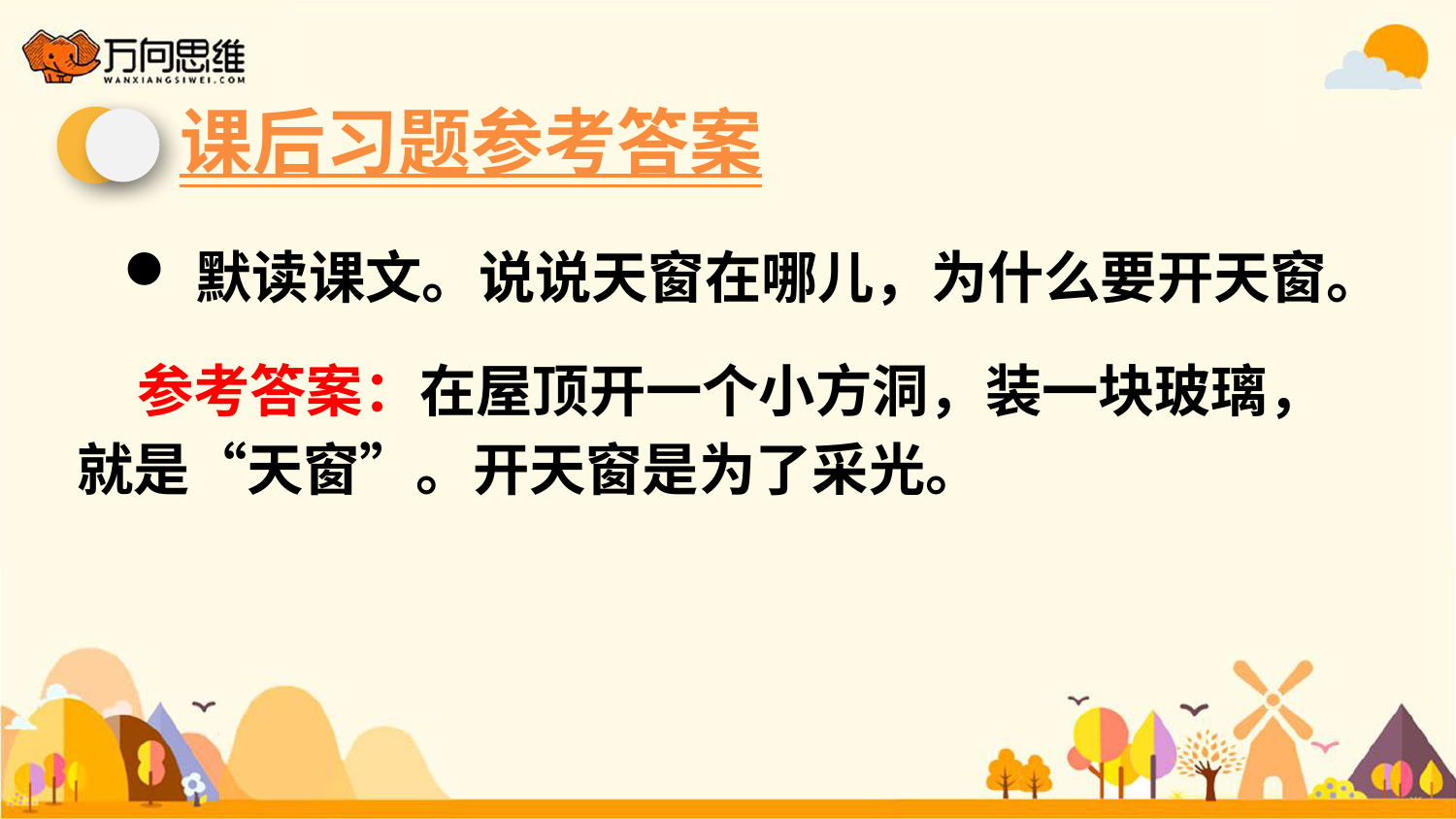

课后习题参考答案

默读课文。说说天窗在哪儿，为什么要开天窗。
   参考答案：在屋顶开一个小方洞，装一块玻璃，就是“天窗”。开天窗是为了采光。